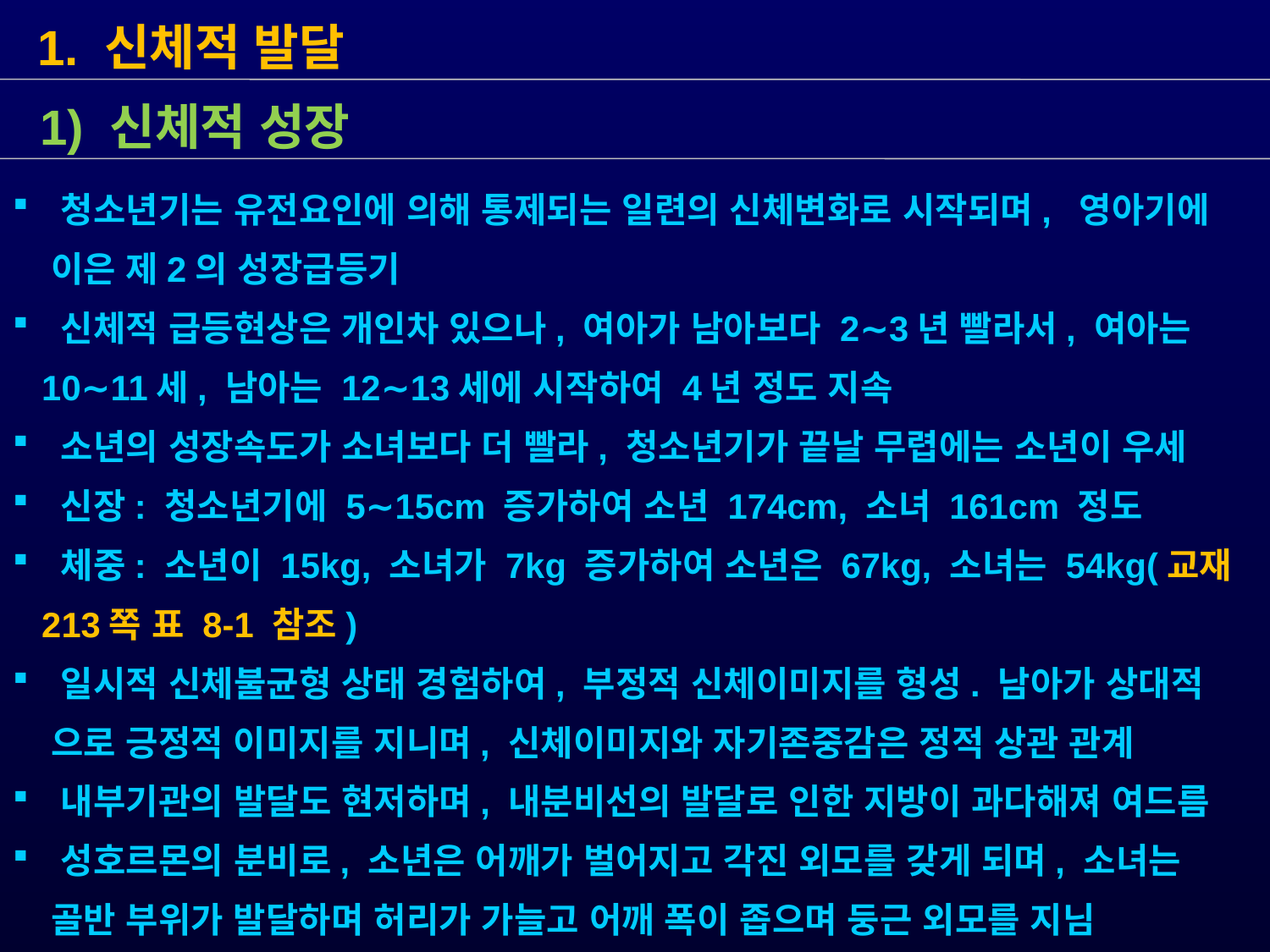

1. 신체적 발달

 청소년기는 유전요인에 의해 통제되는 일련의 신체변화로 시작되며,  영아기에
   이은 제2의 성장급등기
 신체적 급등현상은 개인차 있으나, 여아가 남아보다 2∼3년 빨라서, 여아는
   10∼11세, 남아는 12∼13세에 시작하여 4년 정도 지속
 소년의 성장속도가 소녀보다 더 빨라, 청소년기가 끝날 무렵에는 소년이 우세
 신장: 청소년기에 5∼15cm 증가하여 소년 174cm, 소녀 161cm 정도
 체중: 소년이 15kg, 소녀가 7kg 증가하여 소년은 67kg, 소녀는 54kg(교재
   213쪽 표 8-1 참조)
 일시적 신체불균형 상태 경험하여, 부정적 신체이미지를 형성. 남아가 상대적
   으로 긍정적 이미지를 지니며, 신체이미지와 자기존중감은 정적 상관 관계
 내부기관의 발달도 현저하며, 내분비선의 발달로 인한 지방이 과다해져 여드름
 성호르몬의 분비로, 소년은 어깨가 벌어지고 각진 외모를 갖게 되며, 소녀는
   골반 부위가 발달하며 허리가 가늘고 어깨 폭이 좁으며 둥근 외모를 지님
  1) 신체적 성장